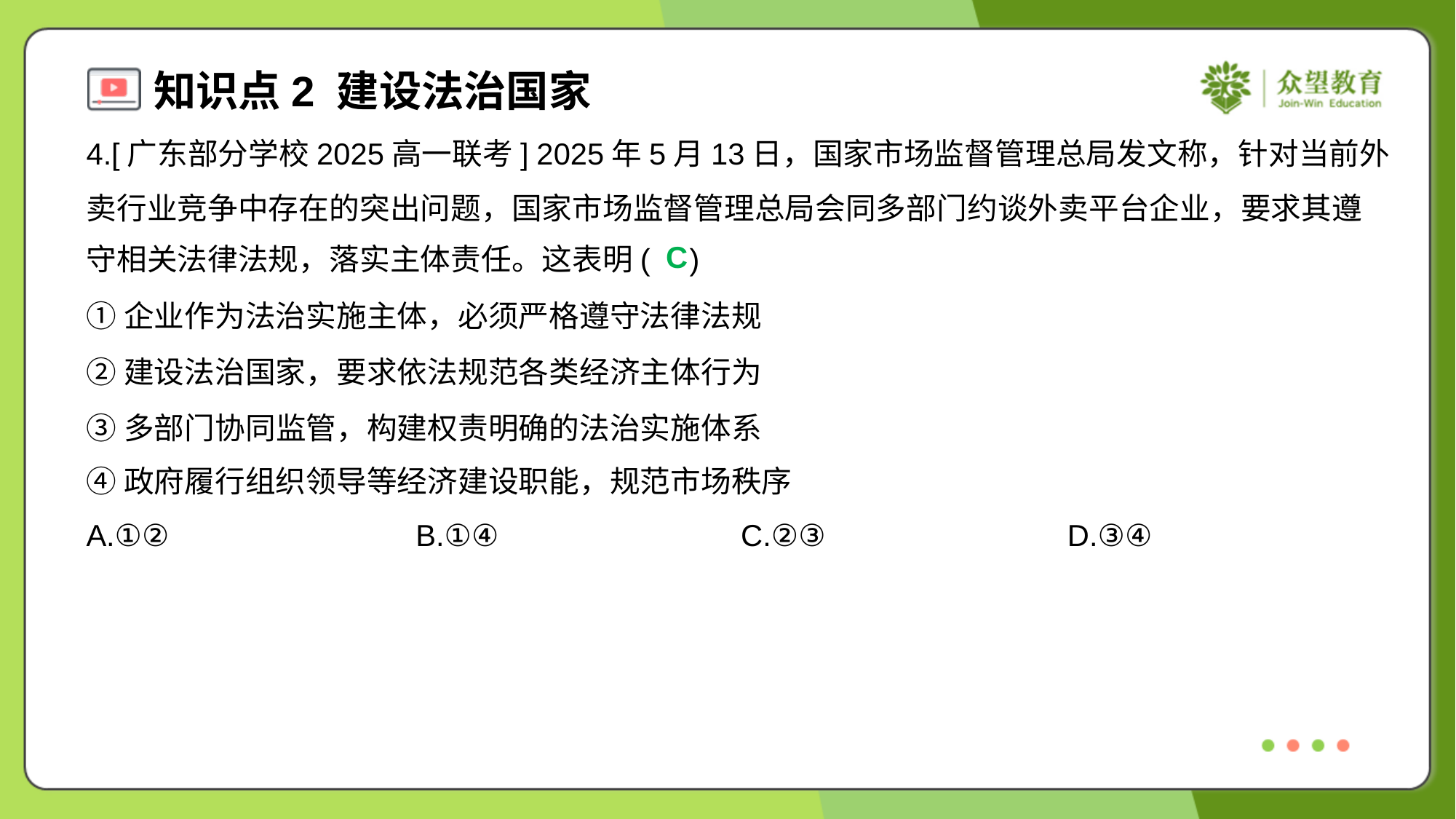

4.[广东部分学校2025高一联考] 2025年5月13日，国家市场监督管理总局发文称，针对当前外
卖行业竞争中存在的突出问题，国家市场监督管理总局会同多部门约谈外卖平台企业，要求其遵
守相关法律法规，落实主体责任。这表明(     )
C
①企业作为法治实施主体，必须严格遵守法律法规
②建设法治国家，要求依法规范各类经济主体行为
③多部门协同监管，构建权责明确的法治实施体系
④政府履行组织领导等经济建设职能，规范市场秩序
A.①②	B.①④	C.②③	D.③④